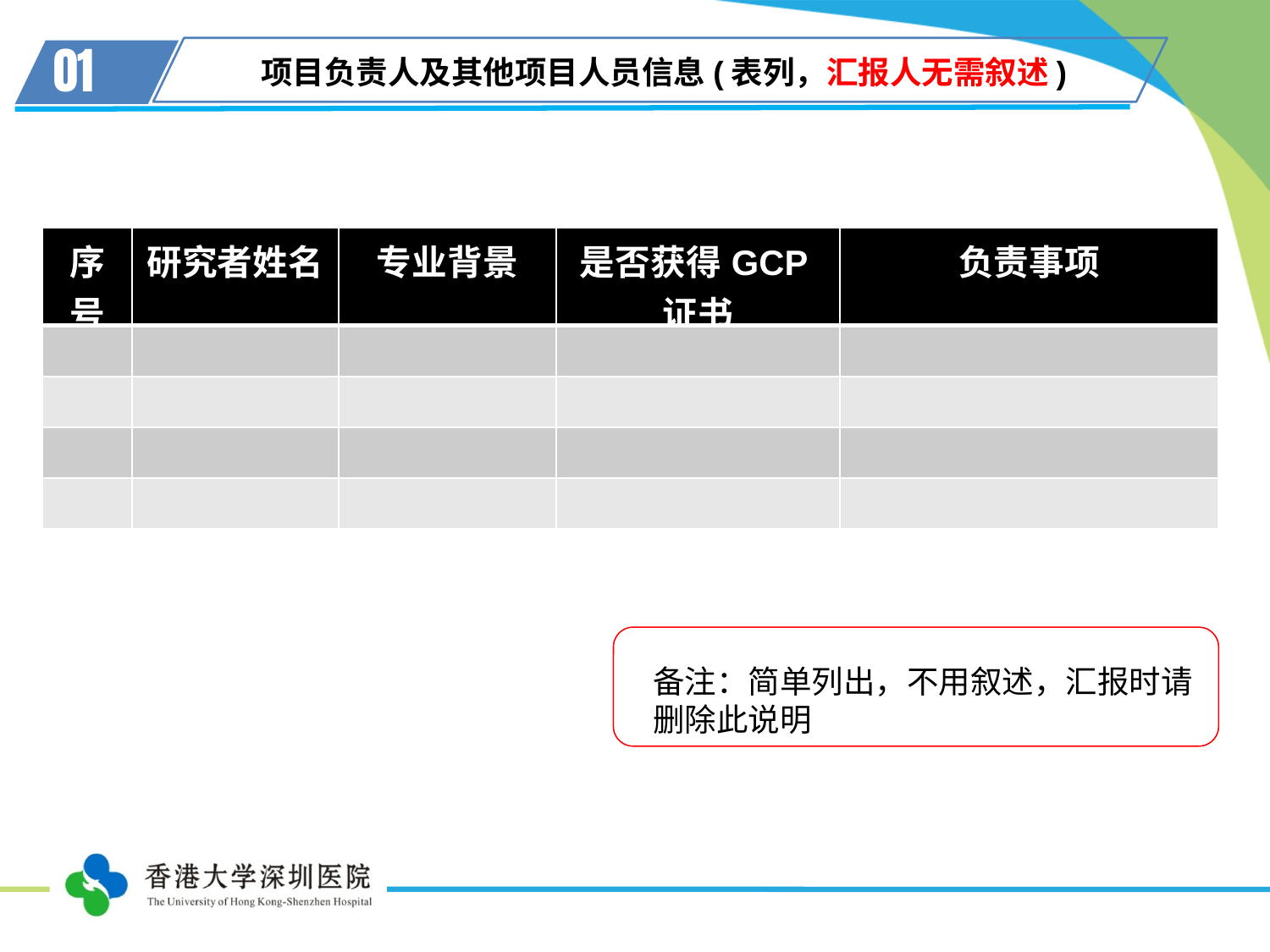

01

项目负责人及其他项目人员信息(表列，汇报人无需叙述)
| 序号 | 研究者姓名 | 专业背景 | 是否获得GCP证书 | 负责事项 |
| --- | --- | --- | --- | --- |
|  |  |  |  |  |
|  |  |  |  |  |
|  |  |  |  |  |
|  |  |  |  |  |

备注：简单列出，不用叙述，汇报时请删除此说明